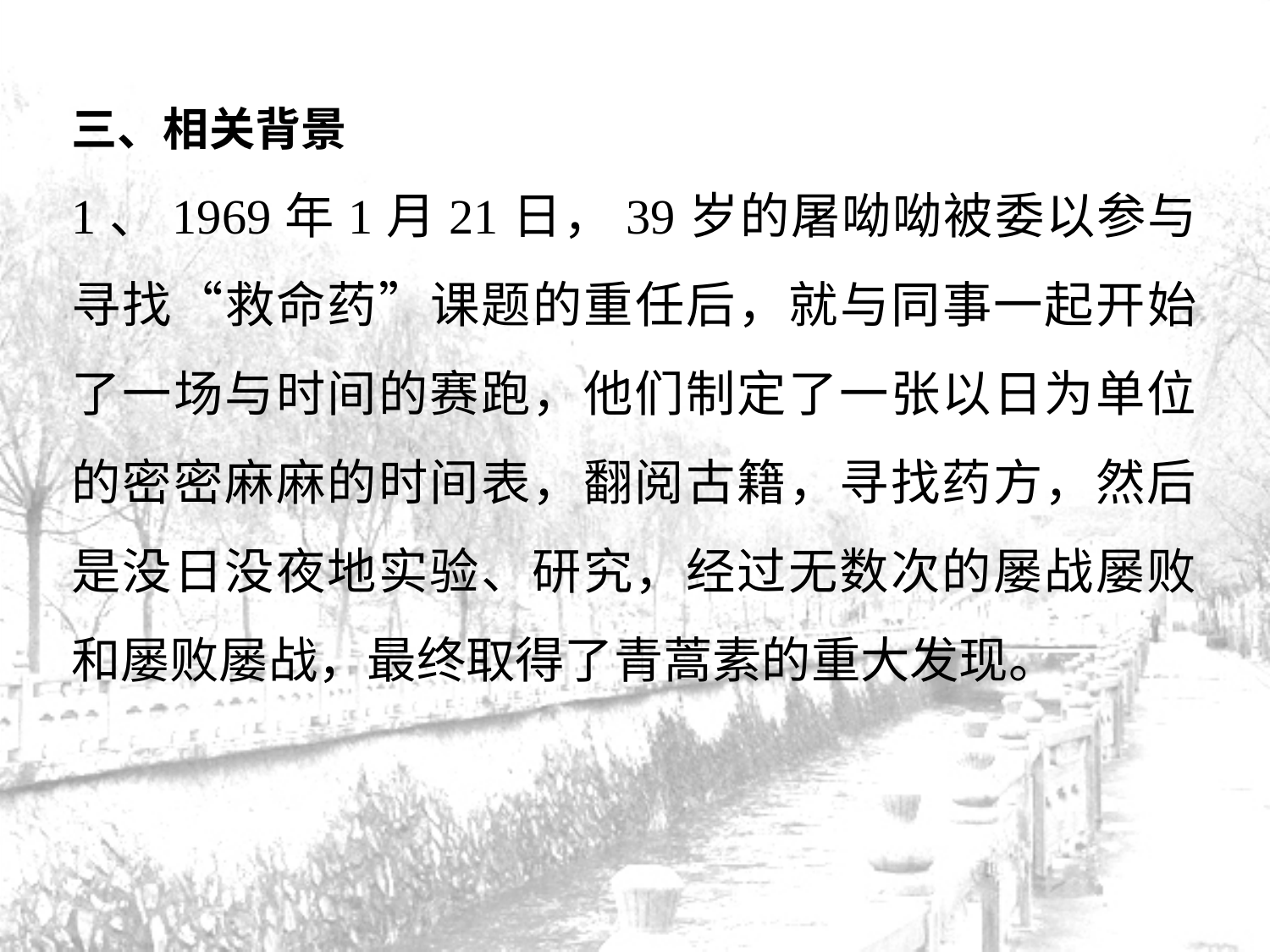

三、相关背景
1、1969年1月21日，39岁的屠呦呦被委以参与寻找“救命药”课题的重任后，就与同事一起开始了一场与时间的赛跑，他们制定了一张以日为单位的密密麻麻的时间表，翻阅古籍，寻找药方，然后是没日没夜地实验、研究，经过无数次的屡战屡败和屡败屡战，最终取得了青蒿素的重大发现。